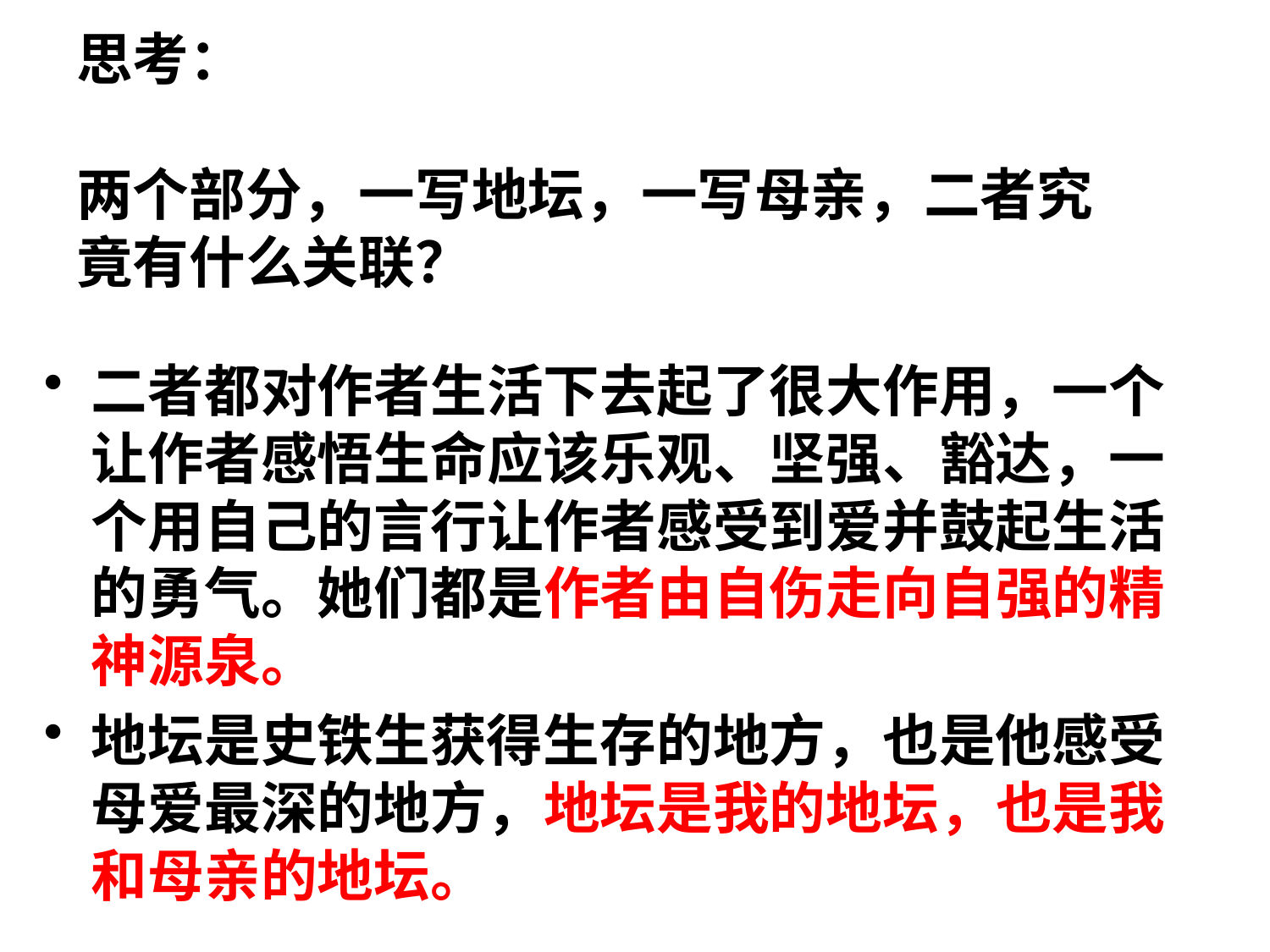

# 思考： 两个部分，一写地坛，一写母亲，二者究竟有什么关联？
二者都对作者生活下去起了很大作用，一个让作者感悟生命应该乐观、坚强、豁达，一个用自己的言行让作者感受到爱并鼓起生活的勇气。她们都是作者由自伤走向自强的精神源泉。
地坛是史铁生获得生存的地方，也是他感受母爱最深的地方，地坛是我的地坛，也是我和母亲的地坛。